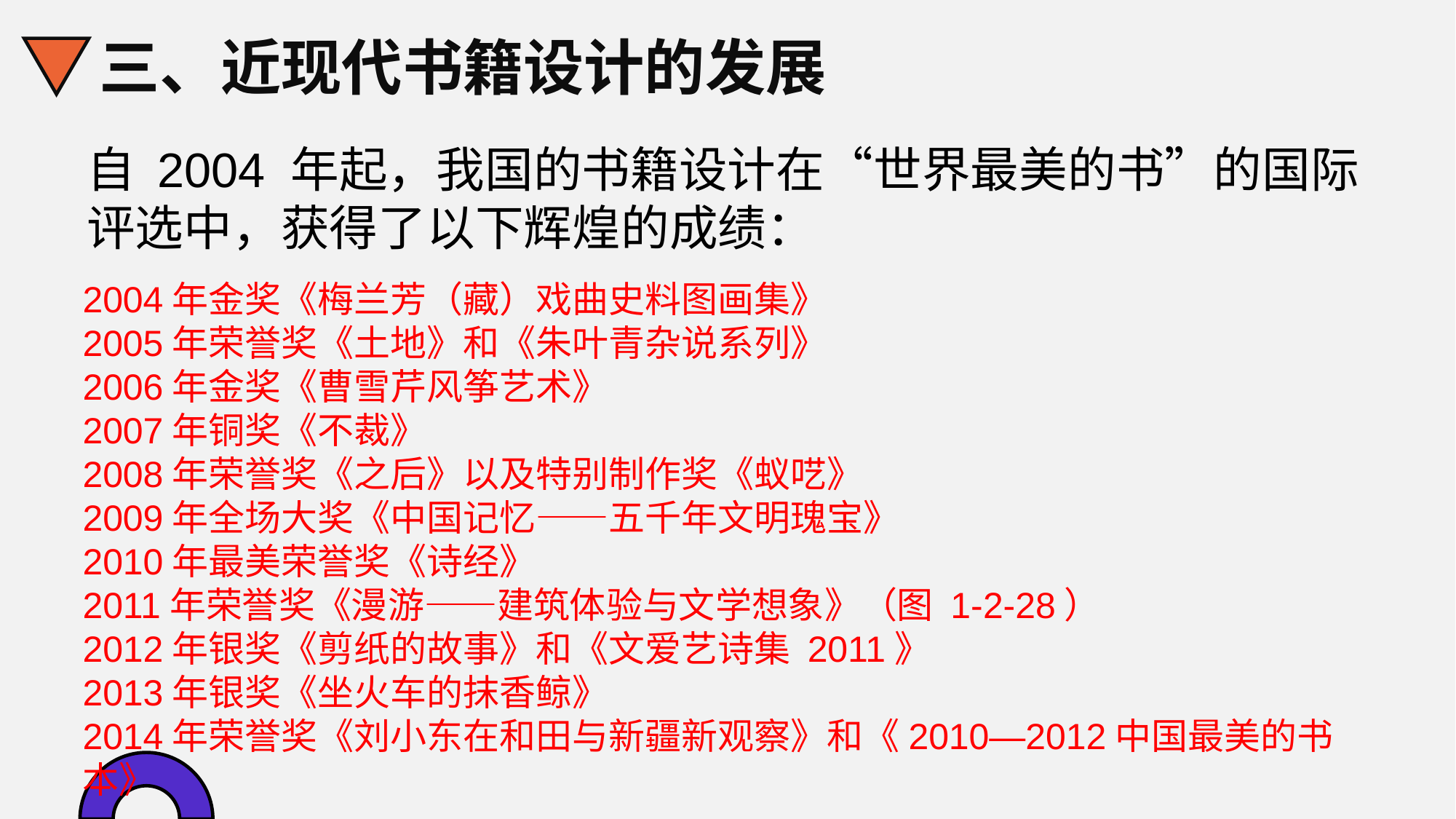

三、近现代书籍设计的发展

自 2004 年起，我国的书籍设计在“世界最美的书”的国际评选中，获得了以下辉煌的成绩：
2004年金奖《梅兰芳（藏）戏曲史料图画集》
2005年荣誉奖《土地》和《朱叶青杂说系列》
2006年金奖《曹雪芹风筝艺术》
2007年铜奖《不裁》
2008年荣誉奖《之后》以及特别制作奖《蚁呓》
2009年全场大奖《中国记忆——五千年文明瑰宝》
2010年最美荣誉奖《诗经》
2011年荣誉奖《漫游——建筑体验与文学想象》（图 1-2-28）
2012年银奖《剪纸的故事》和《文爱艺诗集 2011》
2013年银奖《坐火车的抹香鲸》
2014年荣誉奖《刘小东在和田与新疆新观察》和《2010—2012中国最美的书本》